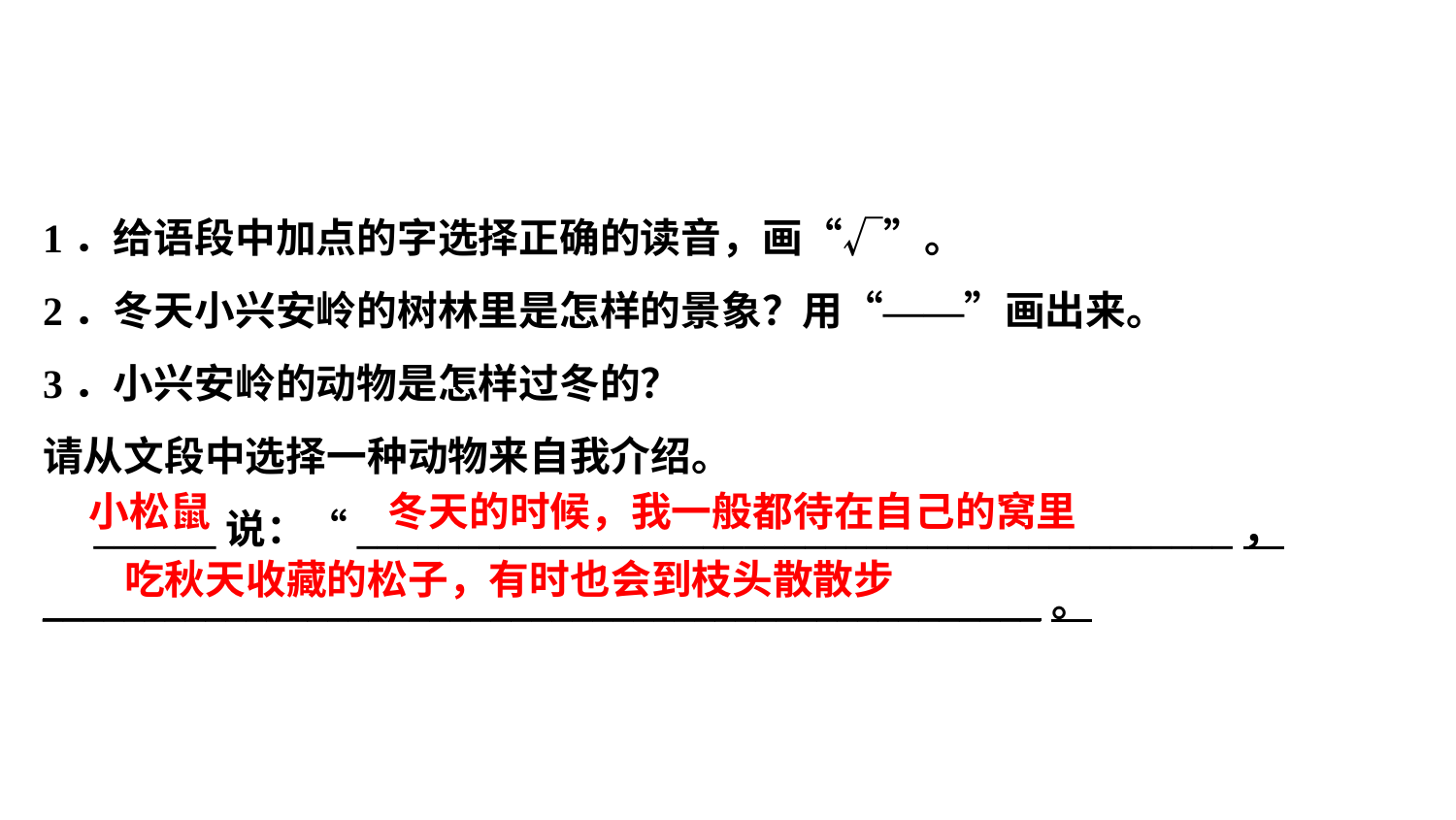

1．给语段中加点的字选择正确的读音，画“√”。
2．冬天小兴安岭的树林里是怎样的景象？用“——”画出来。
3．小兴安岭的动物是怎样过冬的？
请从文段中选择一种动物来自我介绍。
     ______说：“___________________________________________，
_________________________________________________。
小松鼠
冬天的时候，我一般都待在自己的窝里
吃秋天收藏的松子，有时也会到枝头散散步